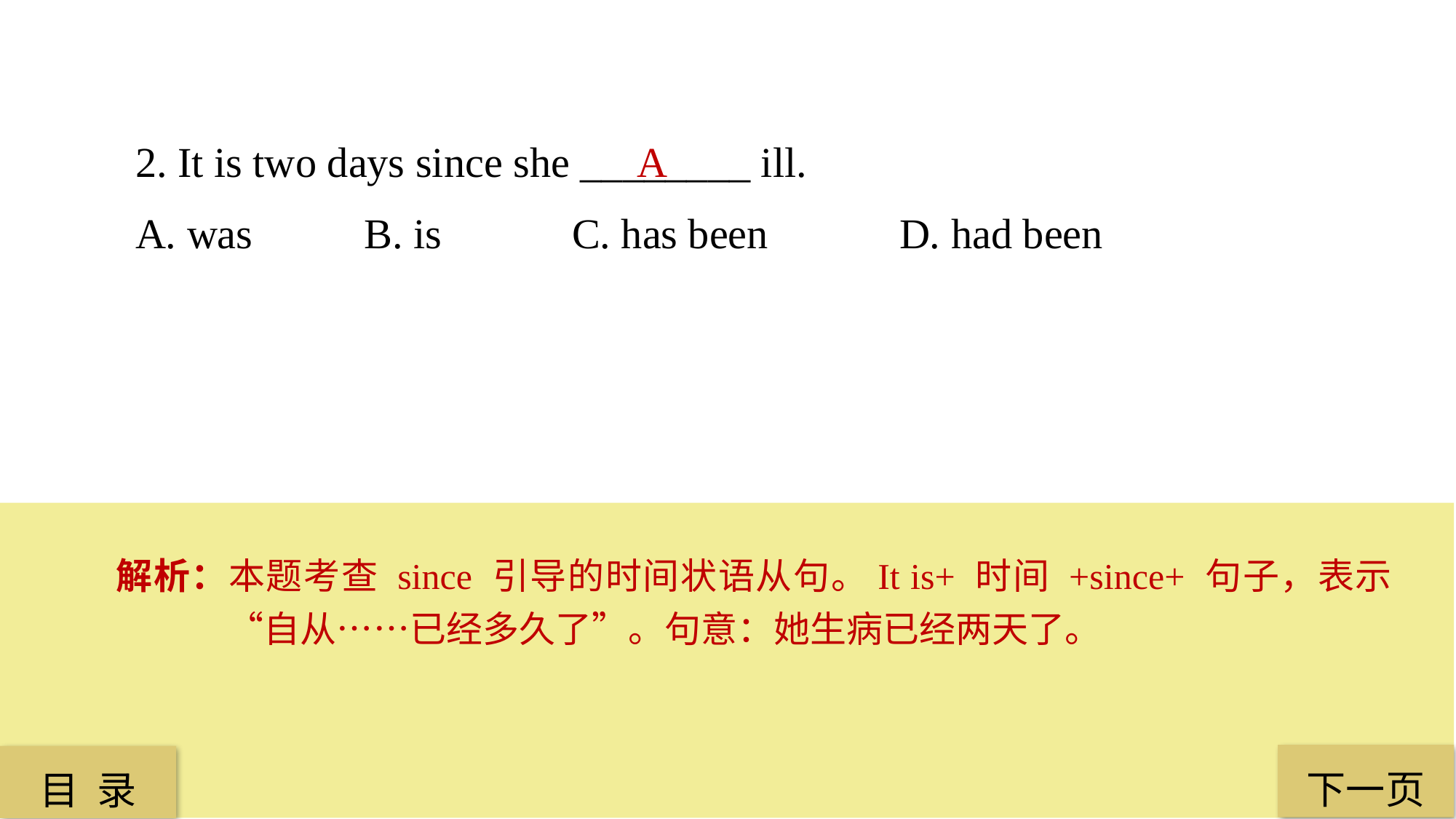

2. It is two days since she ________ ill.
A. was	 B. is 		C. has been 		D. had been
A
解析：本题考查 since 引导的时间状语从句。It is+ 时间 +since+ 句子，表示“自从……已经多久了”。句意：她生病已经两天了。